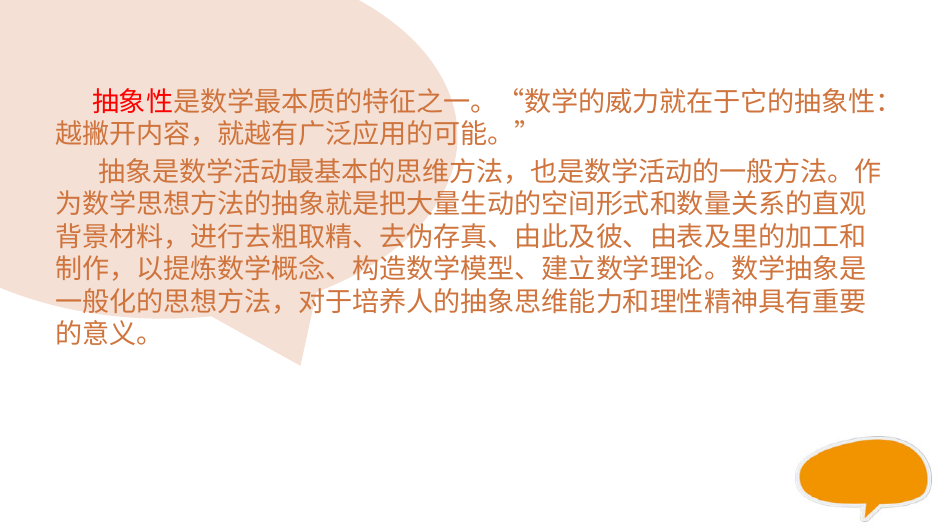

#

     抽象性是数学最本质的特征之一。“数学的威力就在于它的抽象性：越撇开内容，就越有广泛应用的可能。”
      抽象是数学活动最基本的思维方法，也是数学活动的一般方法。作为数学思想方法的抽象就是把大量生动的空间形式和数量关系的直观背景材料，进行去粗取精、去伪存真、由此及彼、由表及里的加工和制作，以提炼数学概念、构造数学模型、建立数学理论。数学抽象是一般化的思想方法，对于培养人的抽象思维能力和理性精神具有重要的意义。